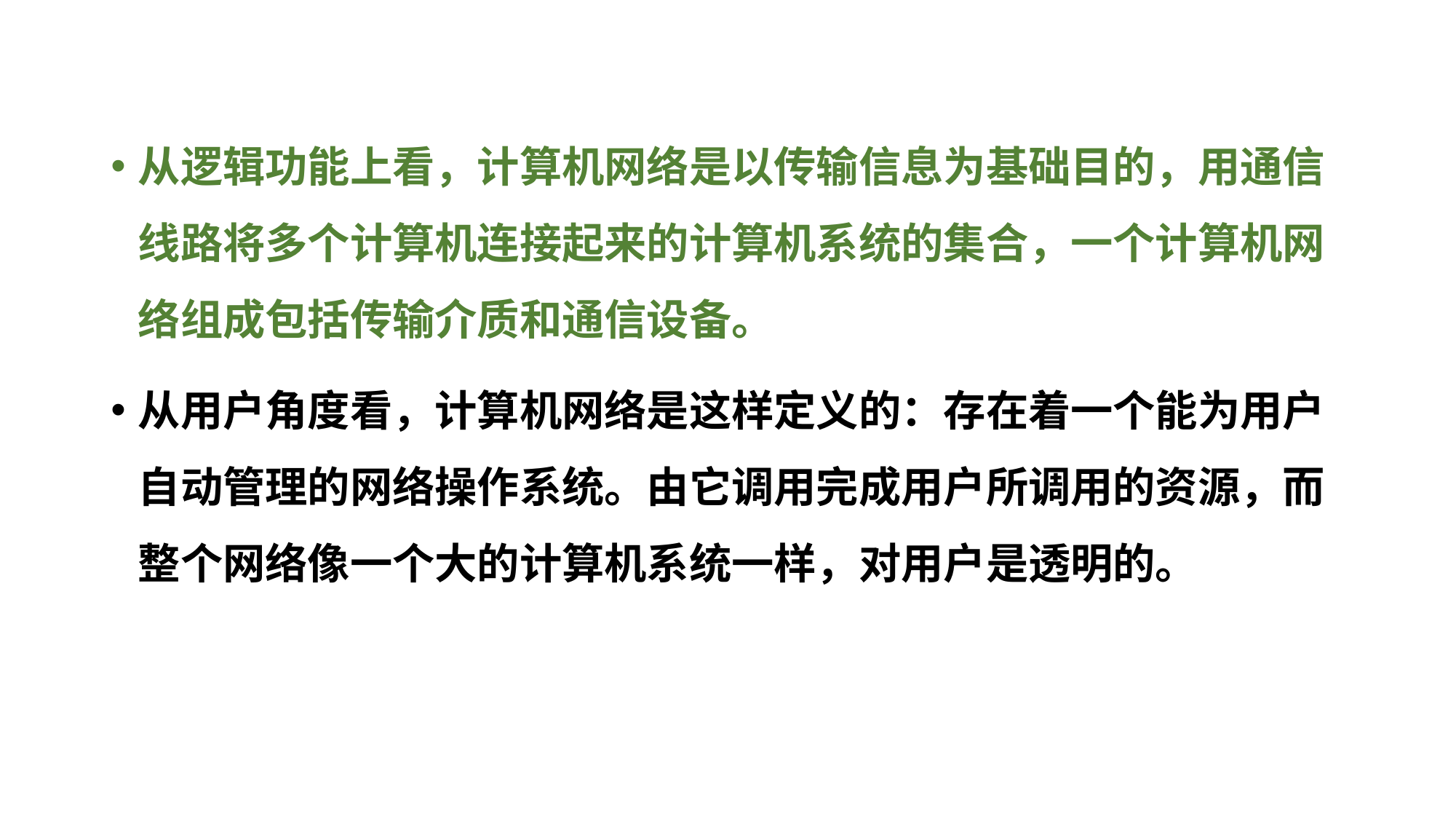

从逻辑功能上看，计算机网络是以传输信息为基础目的，用通信线路将多个计算机连接起来的计算机系统的集合，一个计算机网络组成包括传输介质和通信设备。
从用户角度看，计算机网络是这样定义的：存在着一个能为用户自动管理的网络操作系统。由它调用完成用户所调用的资源，而整个网络像一个大的计算机系统一样，对用户是透明的。